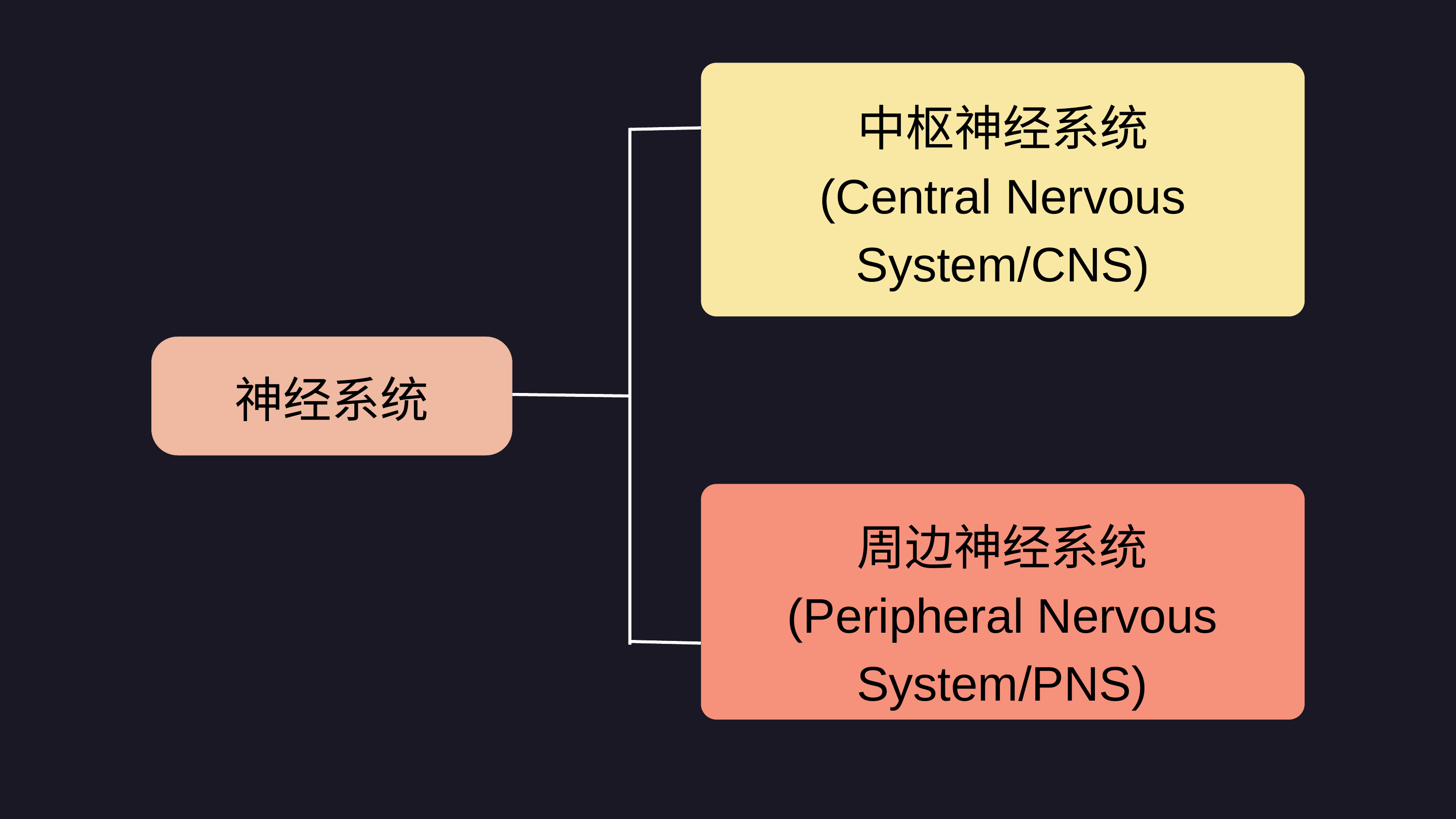

中枢神经系统 (Central Nervous System/CNS)

神经系统

周边神经系统 (Peripheral Nervous System/PNS)